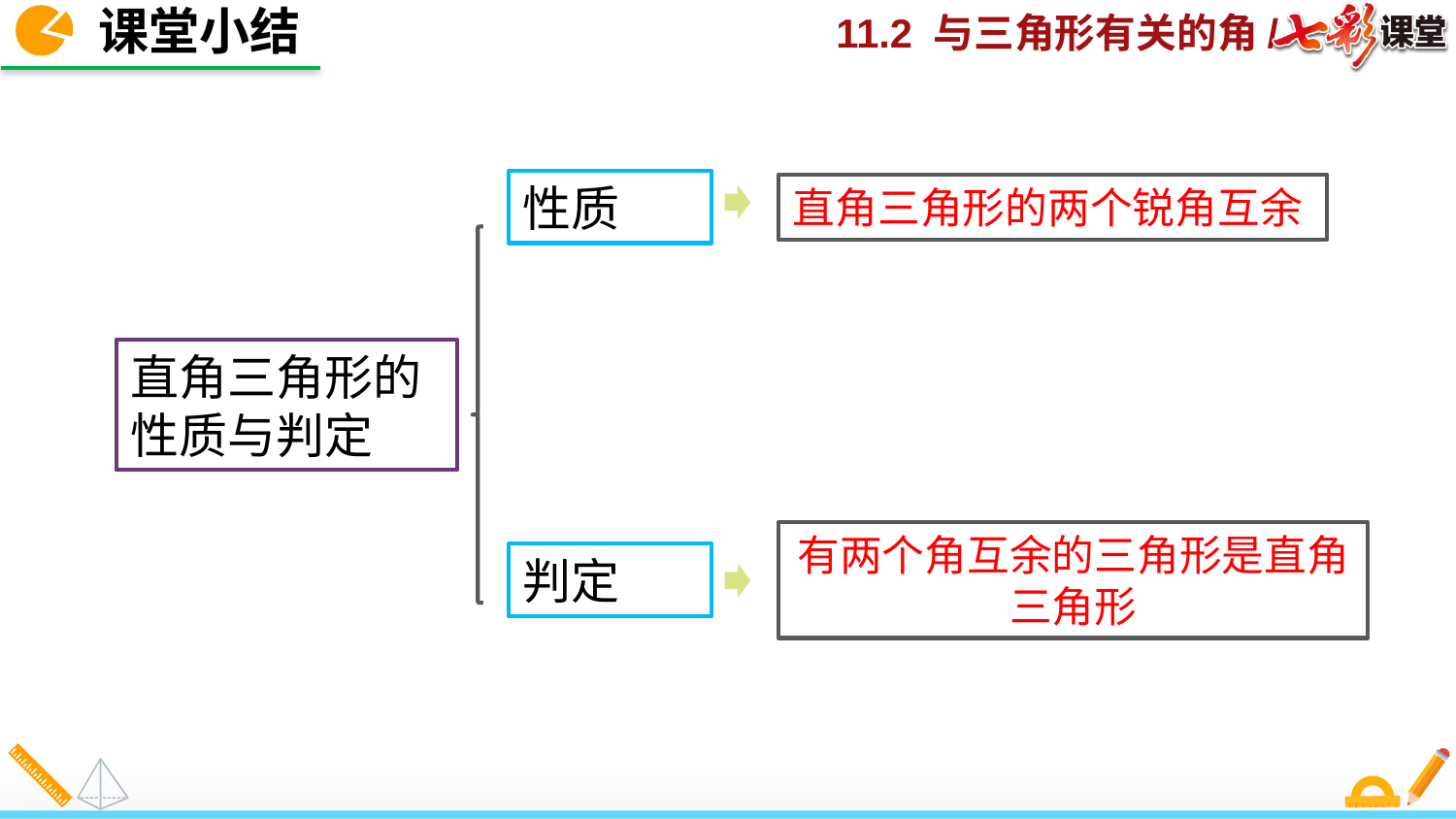

课堂小结

性质
直角三角形的两个锐角互余

直角三角形的性质与判定
有两个角互余的三角形是直角三角形
判定